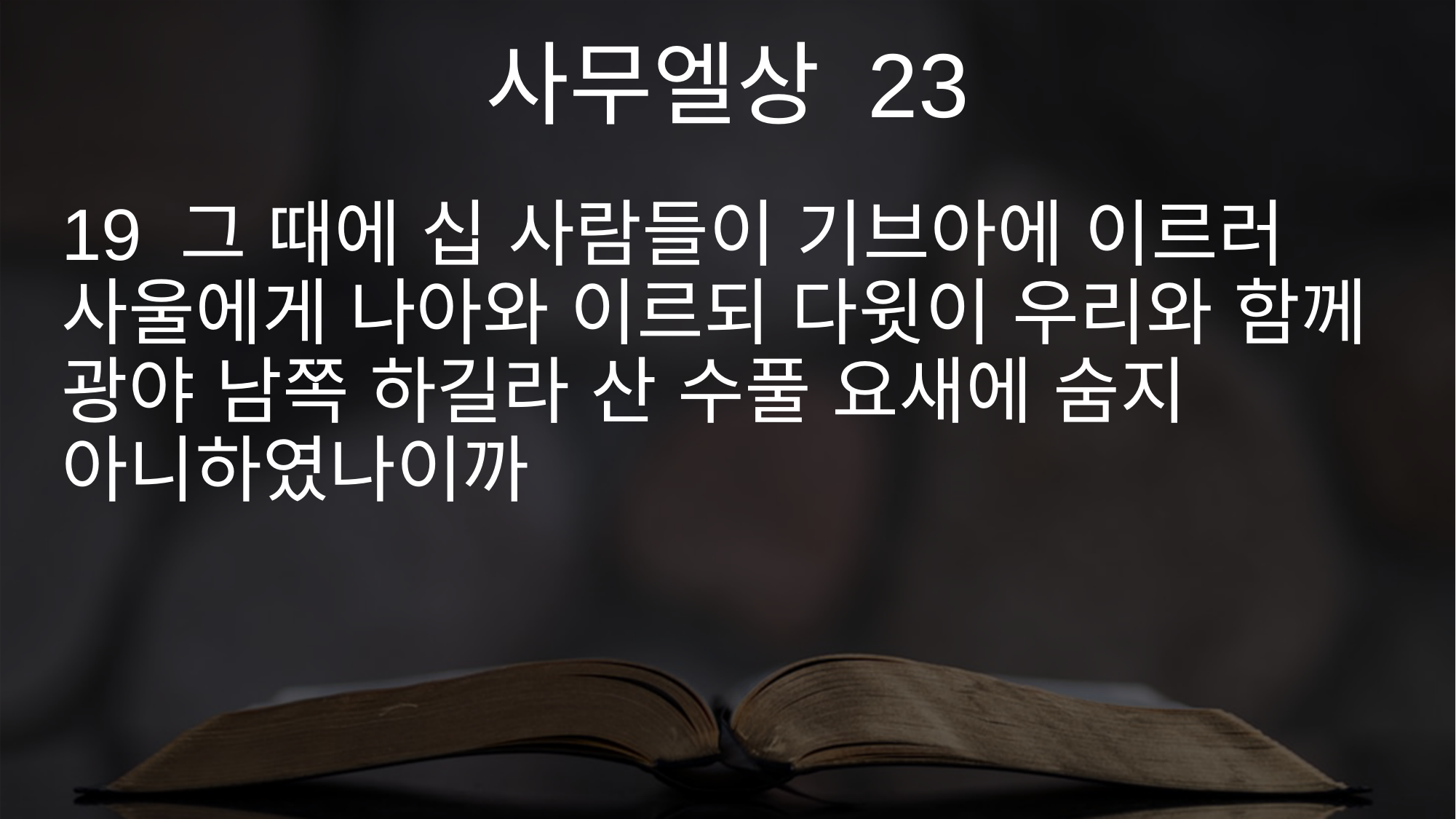

사무엘상 23
19 그 때에 십 사람들이 기브아에 이르러 사울에게 나아와 이르되 다윗이 우리와 함께 광야 남쪽 하길라 산 수풀 요새에 숨지 아니하였나이까